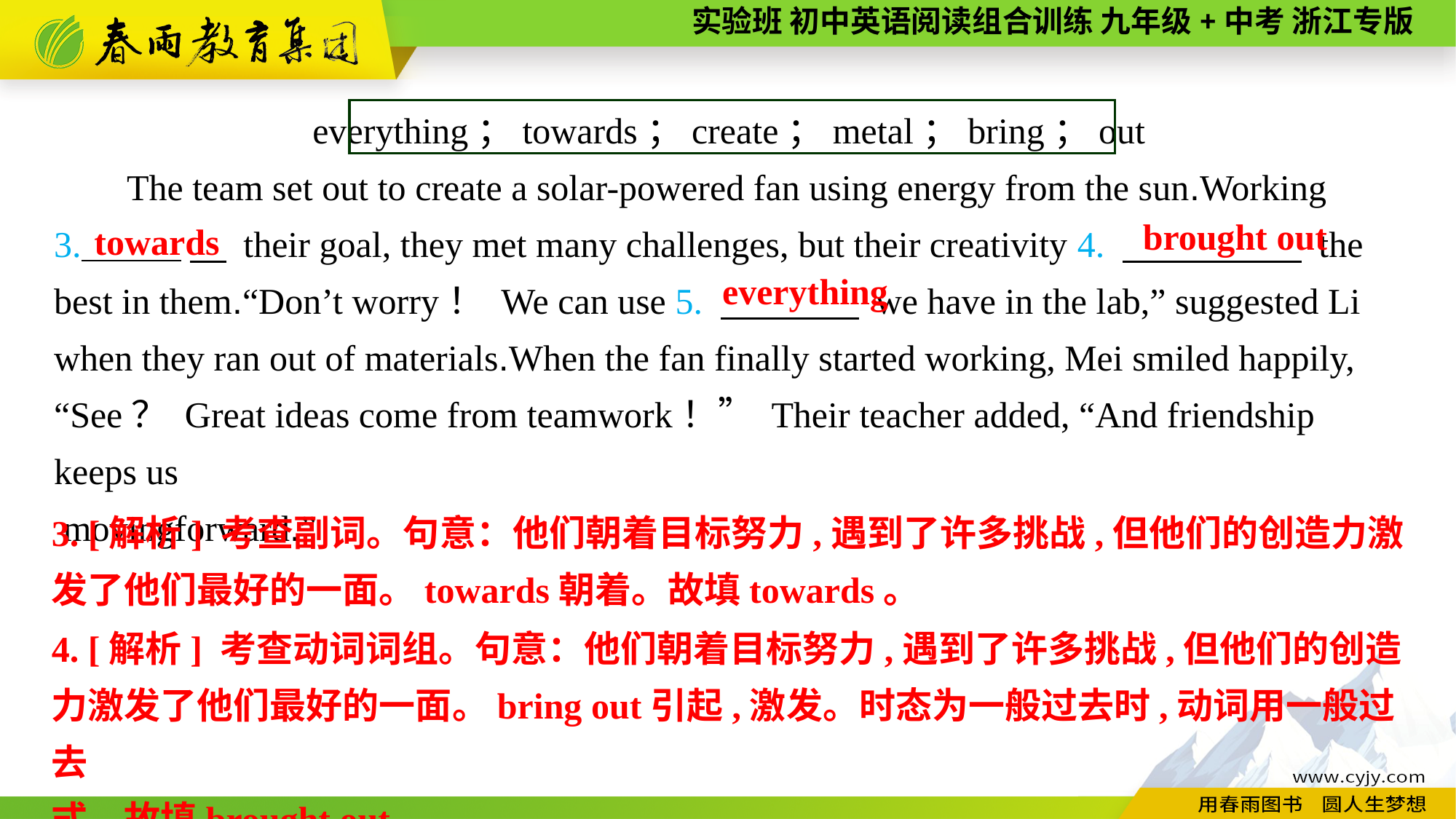

everything；towards；create；metal；bring；out
The team set out to create a solar-powered fan using energy from the sun.Working
3.           　 their goal, they met many challenges, but their creativity 4. 　             　 the best in them.“Don’t worry！ We can use 5. 　     　    we have in the lab,” suggested Li when they ran out of materials.When the fan finally started working, Mei smiled happily, “See？ Great ideas come from teamwork！” Their teacher added, “And friendship keeps us
 movingforward.”

brought out
towards
everything
3. [解析] 考查副词。句意：他们朝着目标努力,遇到了许多挑战,但他们的创造力激发了他们最好的一面。towards朝着。故填towards。
4. [解析] 考查动词词组。句意：他们朝着目标努力,遇到了许多挑战,但他们的创造力激发了他们最好的一面。bring out引起,激发。时态为一般过去时,动词用一般过去
式。故填brought out。